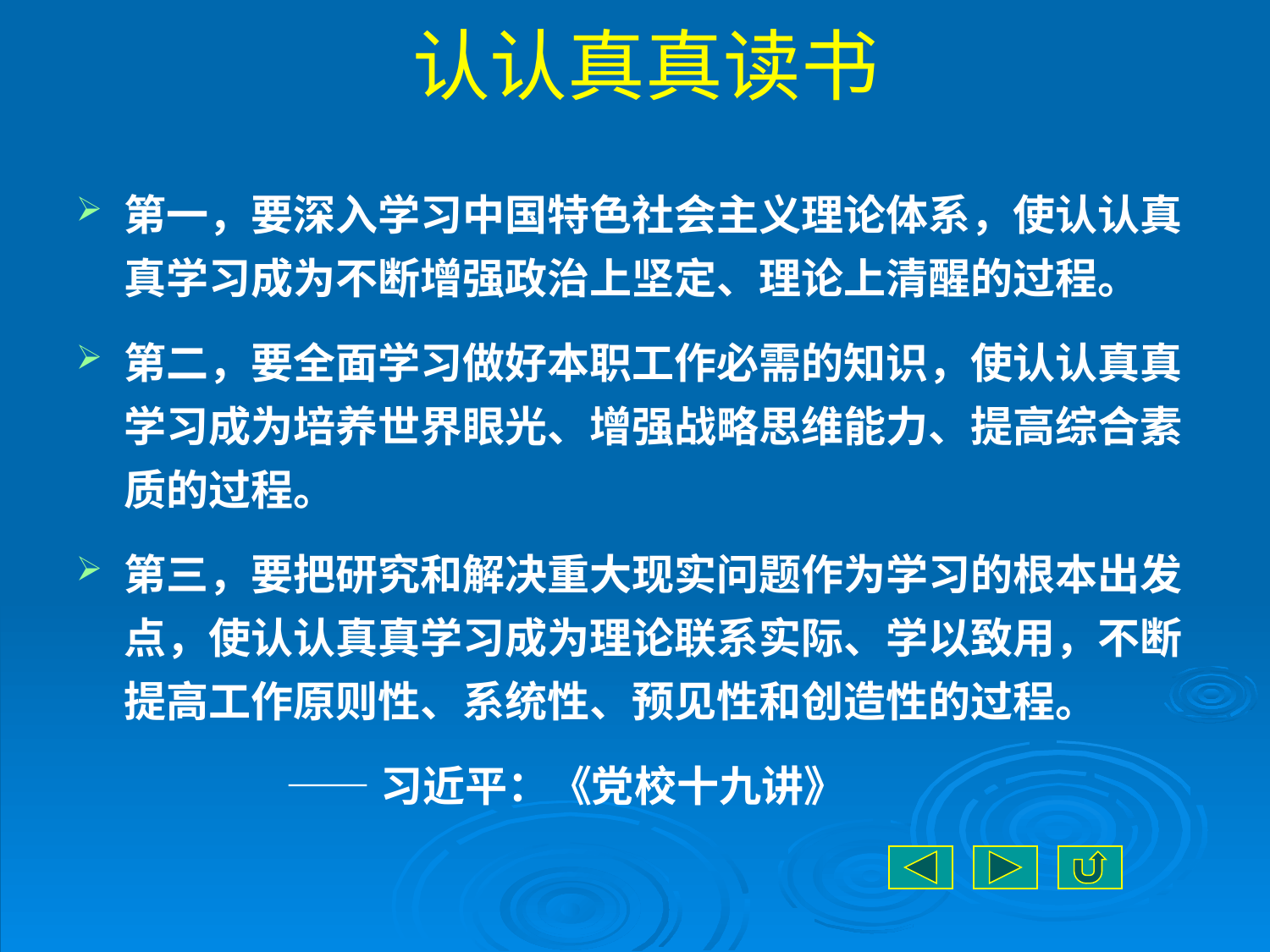

# 认认真真读书
第一，要深入学习中国特色社会主义理论体系，使认认真真学习成为不断增强政治上坚定、理论上清醒的过程。
第二，要全面学习做好本职工作必需的知识，使认认真真学习成为培养世界眼光、增强战略思维能力、提高综合素质的过程。
第三，要把研究和解决重大现实问题作为学习的根本出发点，使认认真真学习成为理论联系实际、学以致用，不断提高工作原则性、系统性、预见性和创造性的过程。
                      ——习近平：《党校十九讲》